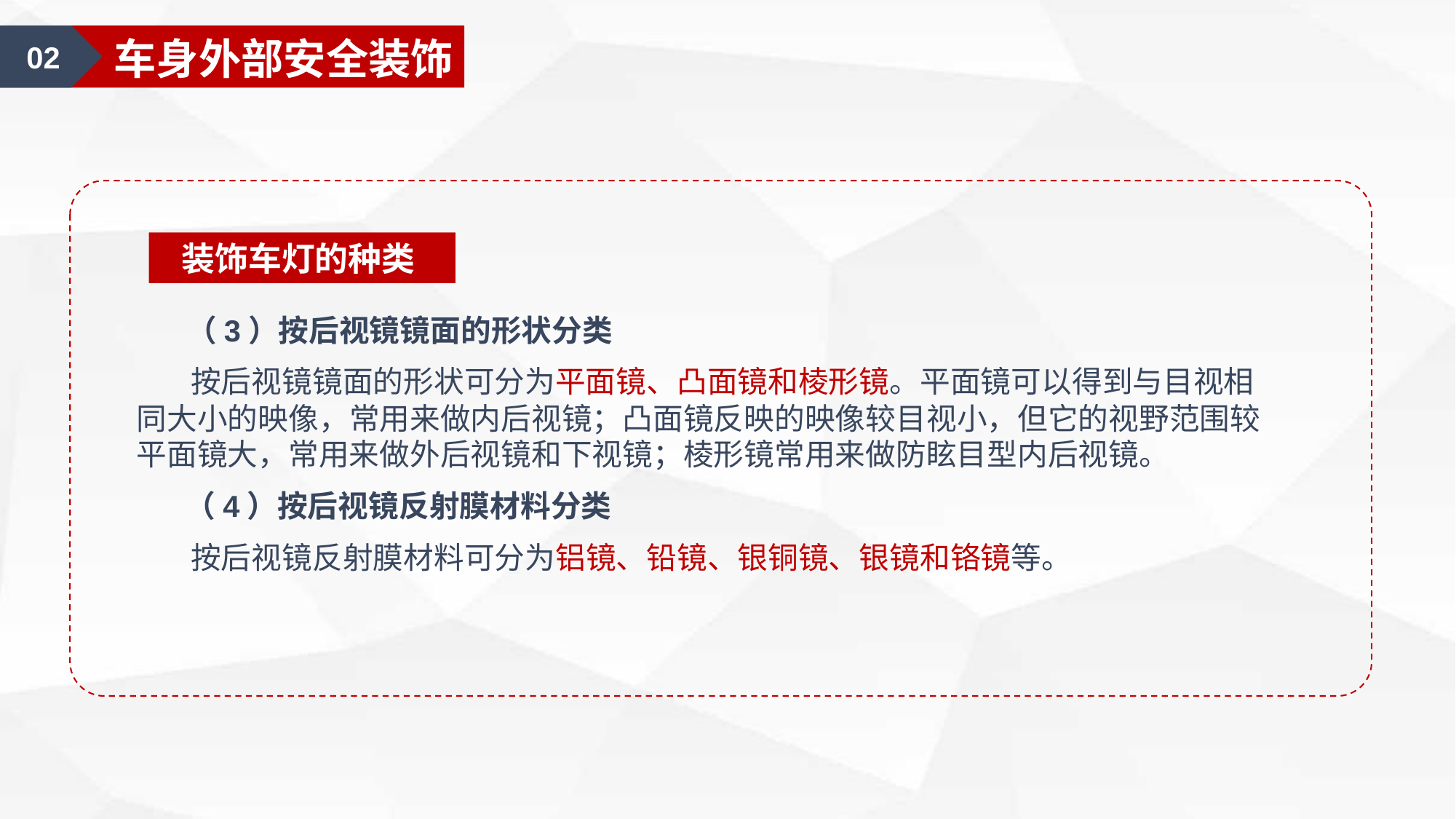

02
车身外部安全装饰

装饰车灯的种类
       （3）按后视镜镜面的形状分类
       按后视镜镜面的形状可分为平面镜、凸面镜和棱形镜。平面镜可以得到与目视相同大小的映像，常用来做内后视镜；凸面镜反映的映像较目视小，但它的视野范围较平面镜大，常用来做外后视镜和下视镜；棱形镜常用来做防眩目型内后视镜。
      （4）按后视镜反射膜材料分类
       按后视镜反射膜材料可分为铝镜、铅镜、银铜镜、银镜和铬镜等。